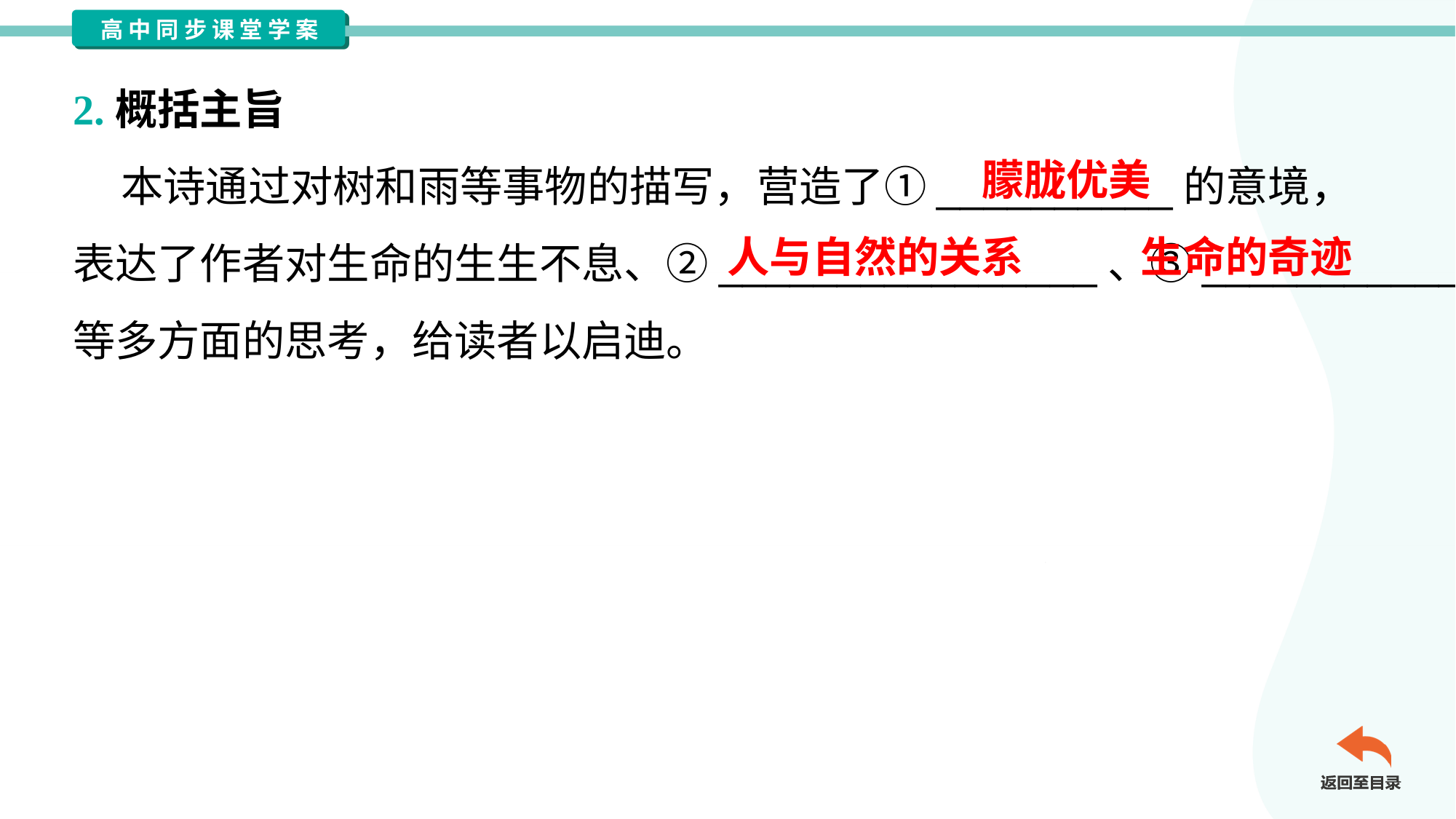

2.概括主旨
    本诗通过对树和雨等事物的描写，营造了①__________的意境，
表达了作者对生命的生生不息、②________________、③___________
等多方面的思考，给读者以启迪。
朦胧优美
人与自然的关系
生命的奇迹